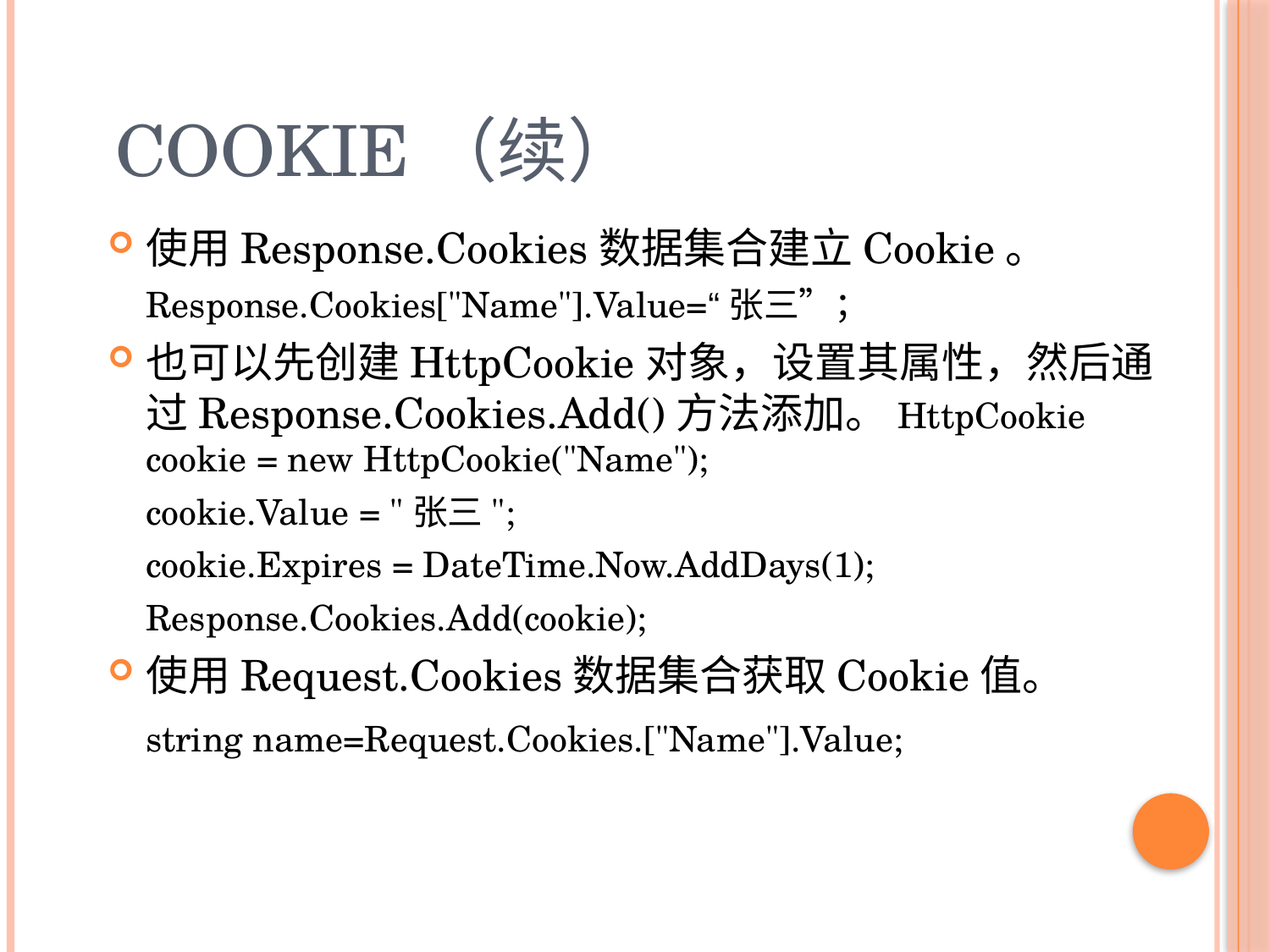

# Cookie（续）
使用Response.Cookies数据集合建立Cookie。
	Response.Cookies["Name"].Value=“张三”；
也可以先创建HttpCookie对象，设置其属性，然后通过Response.Cookies.Add()方法添加。HttpCookie cookie = new HttpCookie("Name");
	cookie.Value = "张三";
	cookie.Expires = DateTime.Now.AddDays(1);
	Response.Cookies.Add(cookie);
使用Request.Cookies数据集合获取Cookie值。
	string name=Request.Cookies.["Name"].Value;
25